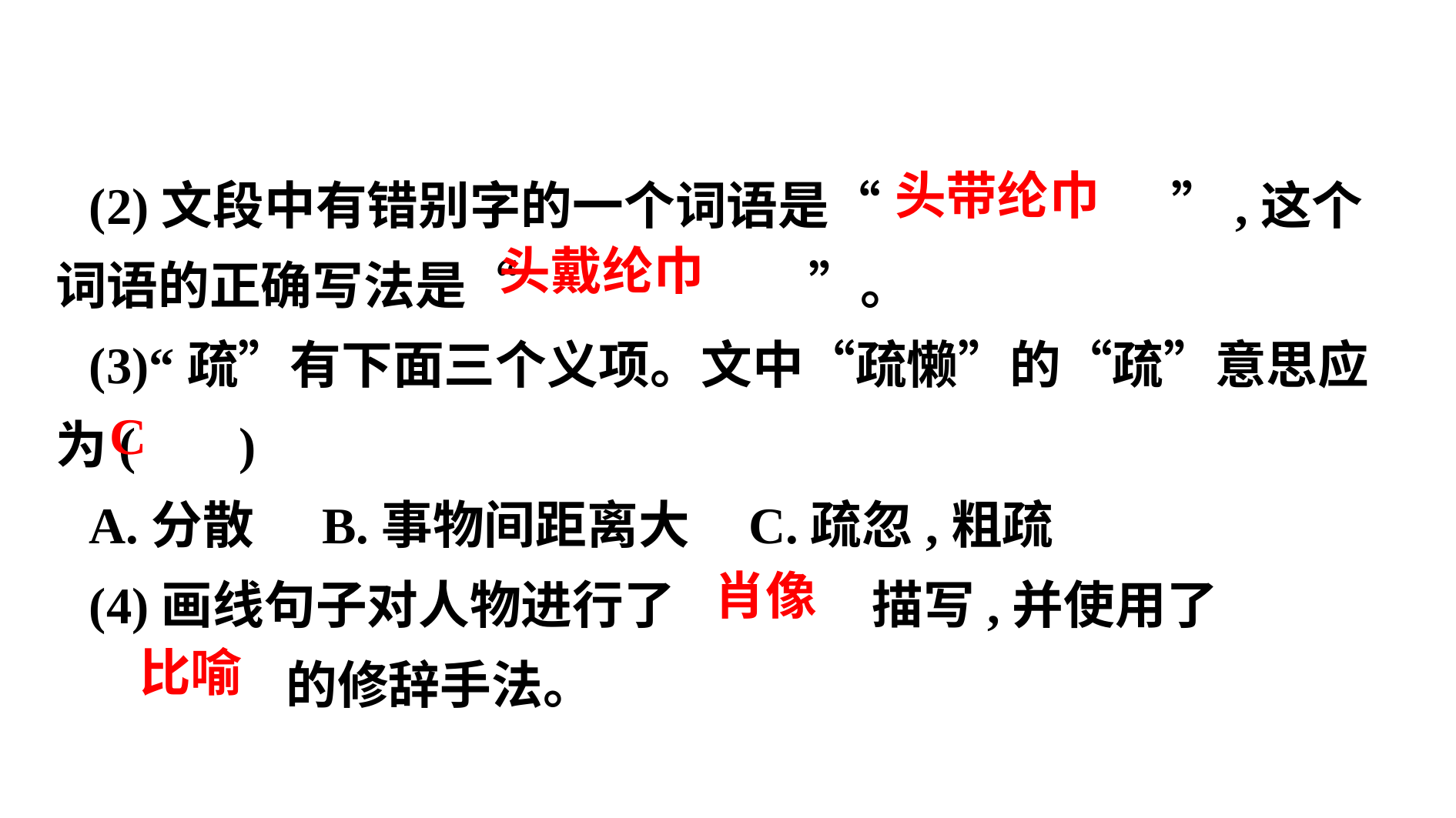

(2)文段中有错别字的一个词语是“　                　”,这个词语的正确写法是“　                　”。
(3)“疏”有下面三个义项。文中“疏懒”的“疏”意思应为(        )
A.分散	  B.事物间距离大	C.疏忽,粗疏
(4)画线句子对人物进行了　        　描写,并使用了
　        　的修辞手法。
　头带纶巾
　头戴纶巾
   C
　肖像
　比喻